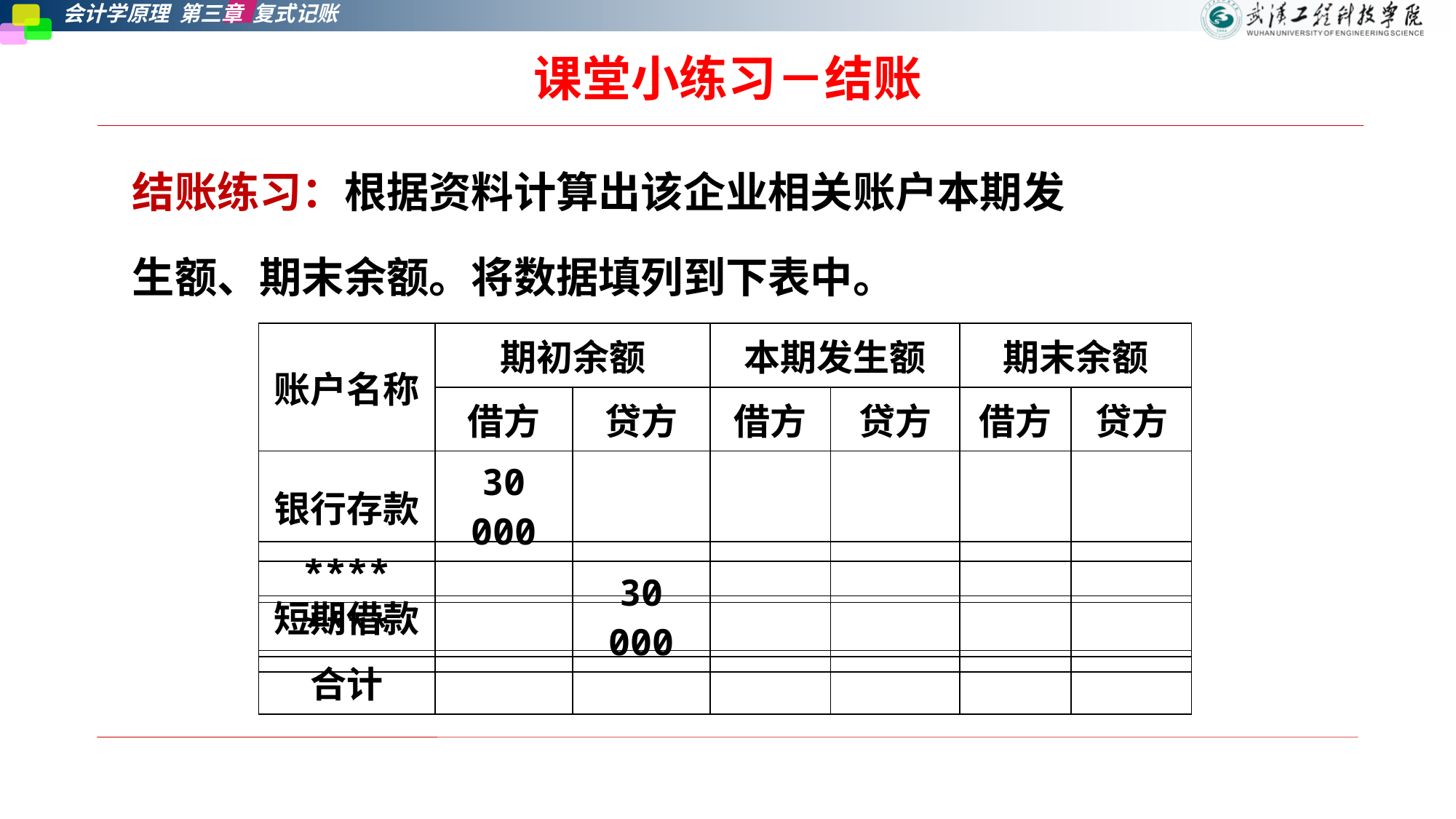

# 课堂小练习－结账
结账练习：根据资料计算出该企业相关账户本期发
生额、期末余额。将数据填列到下表中。
| 账户名称 | 期初余额 |  | 本期发生额 |  | 期末余额 |  |
| --- | --- | --- | --- | --- | --- | --- |
|  | 借方 | 贷方 | 借方 | 贷方 | 借方 | 贷方 |
| 银行存款 | 30 000 |  |  |  |  |  |
| 短期借款 |  | 30 000 |  |  |  |  |
| \*\*\*\* |  |  |  |  |  |  |
| --- | --- | --- | --- | --- | --- | --- |
| \*\*\*\* |  |  |  |  |  |  |
| --- | --- | --- | --- | --- | --- | --- |
| 合计 |  |  |  |  |  |  |
| --- | --- | --- | --- | --- | --- | --- |